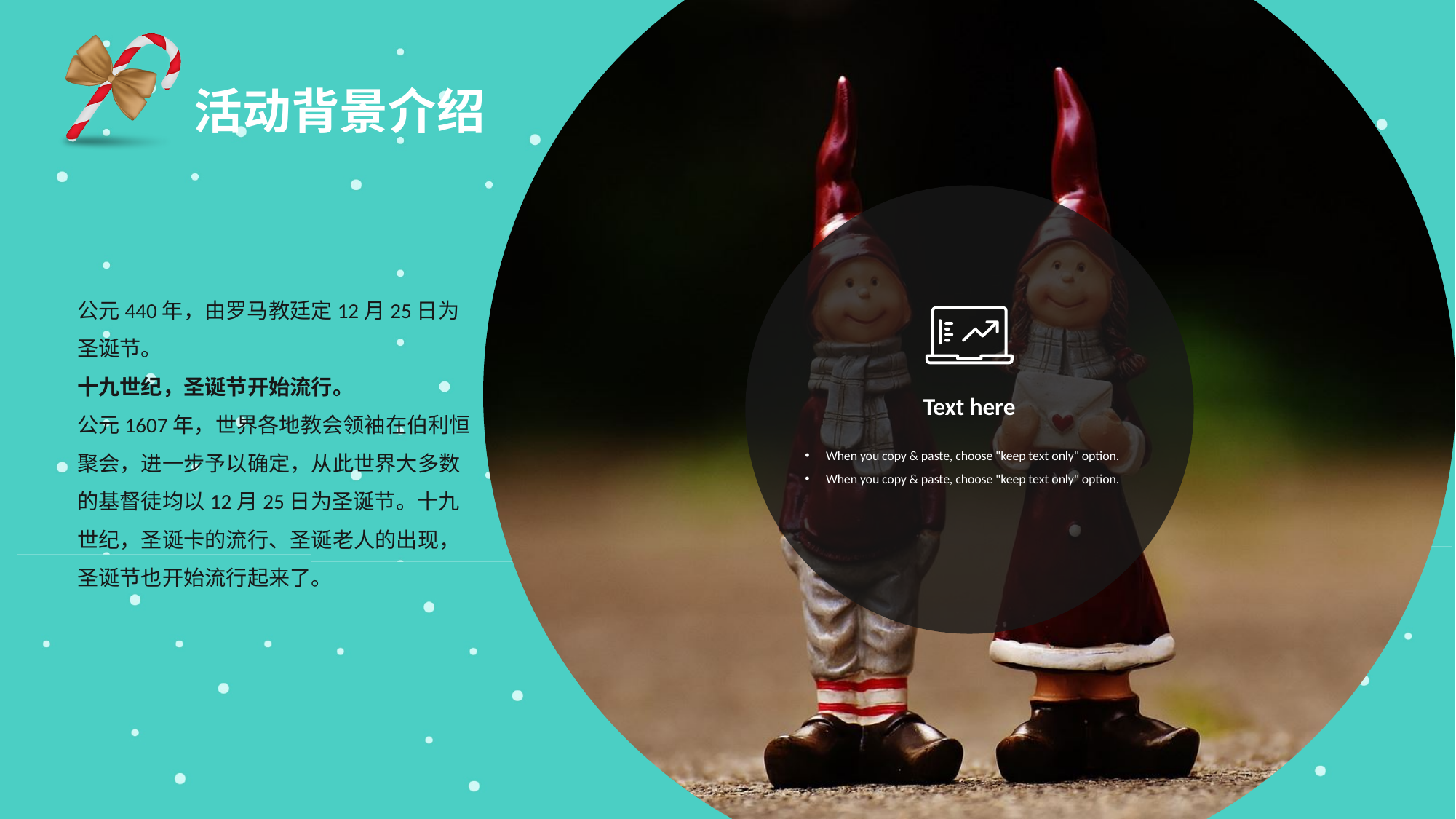

公元440年，由罗马教廷定12月25日为圣诞节。
十九世纪，圣诞节开始流行。
公元1607年，世界各地教会领袖在伯利恒聚会，进一步予以确定，从此世界大多数的基督徒均以12月25日为圣诞节。十九世纪，圣诞卡的流行、圣诞老人的出现，圣诞节也开始流行起来了。

Text here
When you copy & paste, choose "keep text only" option.
When you copy & paste, choose "keep text only" option.
活动背景介绍